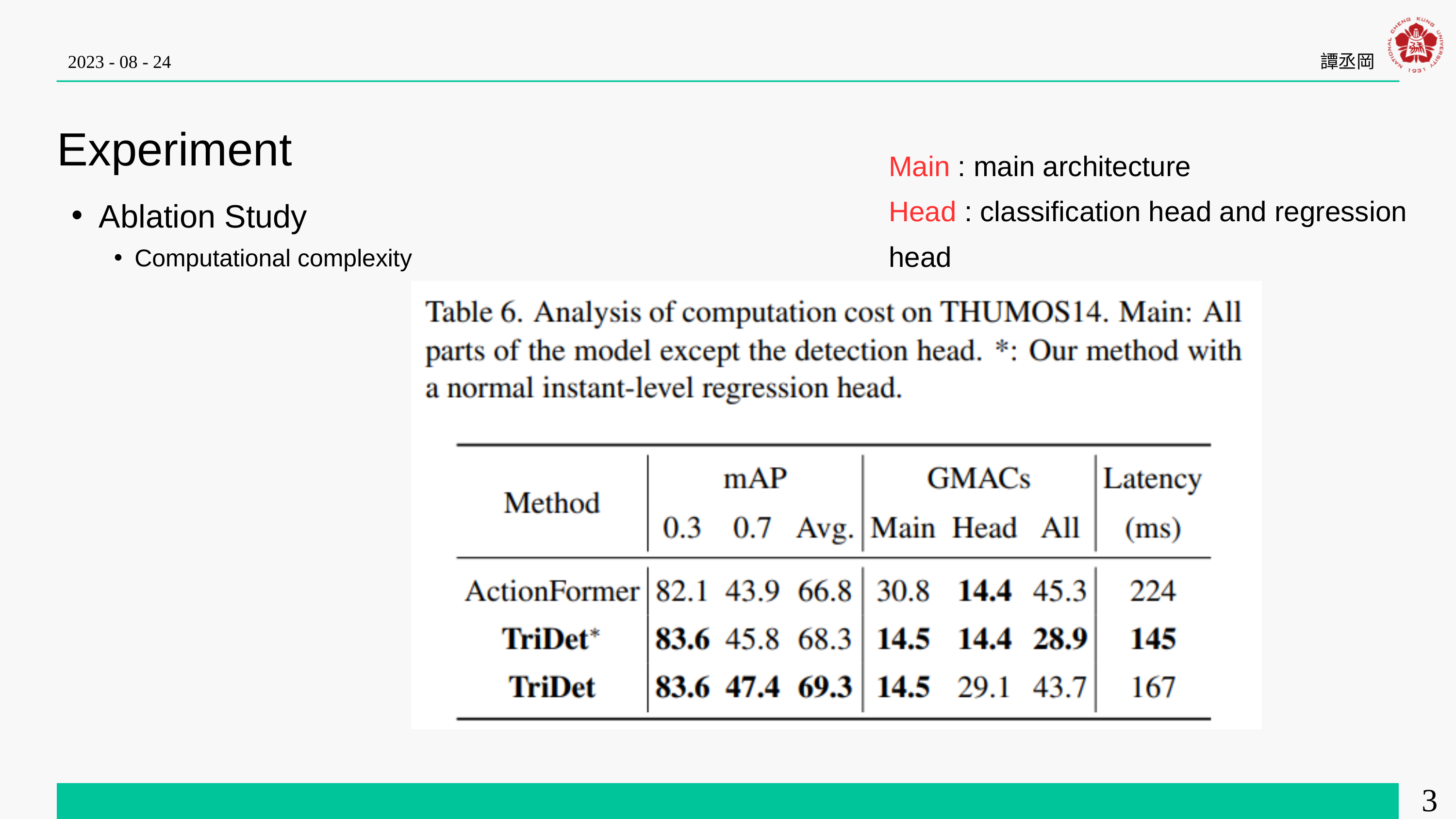

2023 - 08 - 24
譚丞岡

Experiment
Main : main architecture
Head : classification head and regression head
Ablation Study
Computational complexity

34